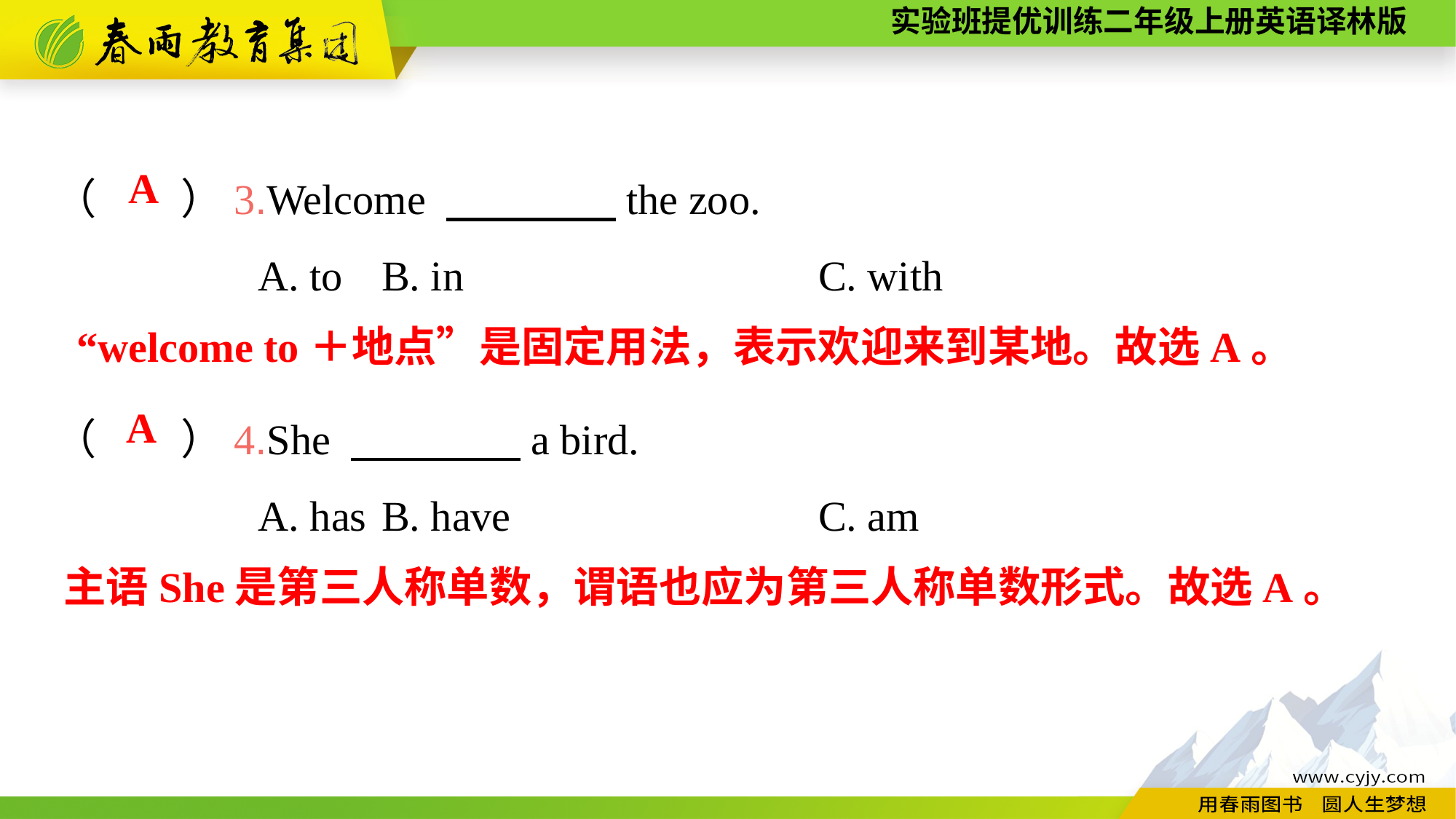

（　　）3.Welcome 　　　　the zoo.
A. to	B. in				C. with

（　　）4.She 　　　　a bird.
A. has	B. have			C. am
A
“welcome to＋地点”是固定用法，表示欢迎来到某地。故选A。
A
主语She是第三人称单数，谓语也应为第三人称单数形式。故选A。